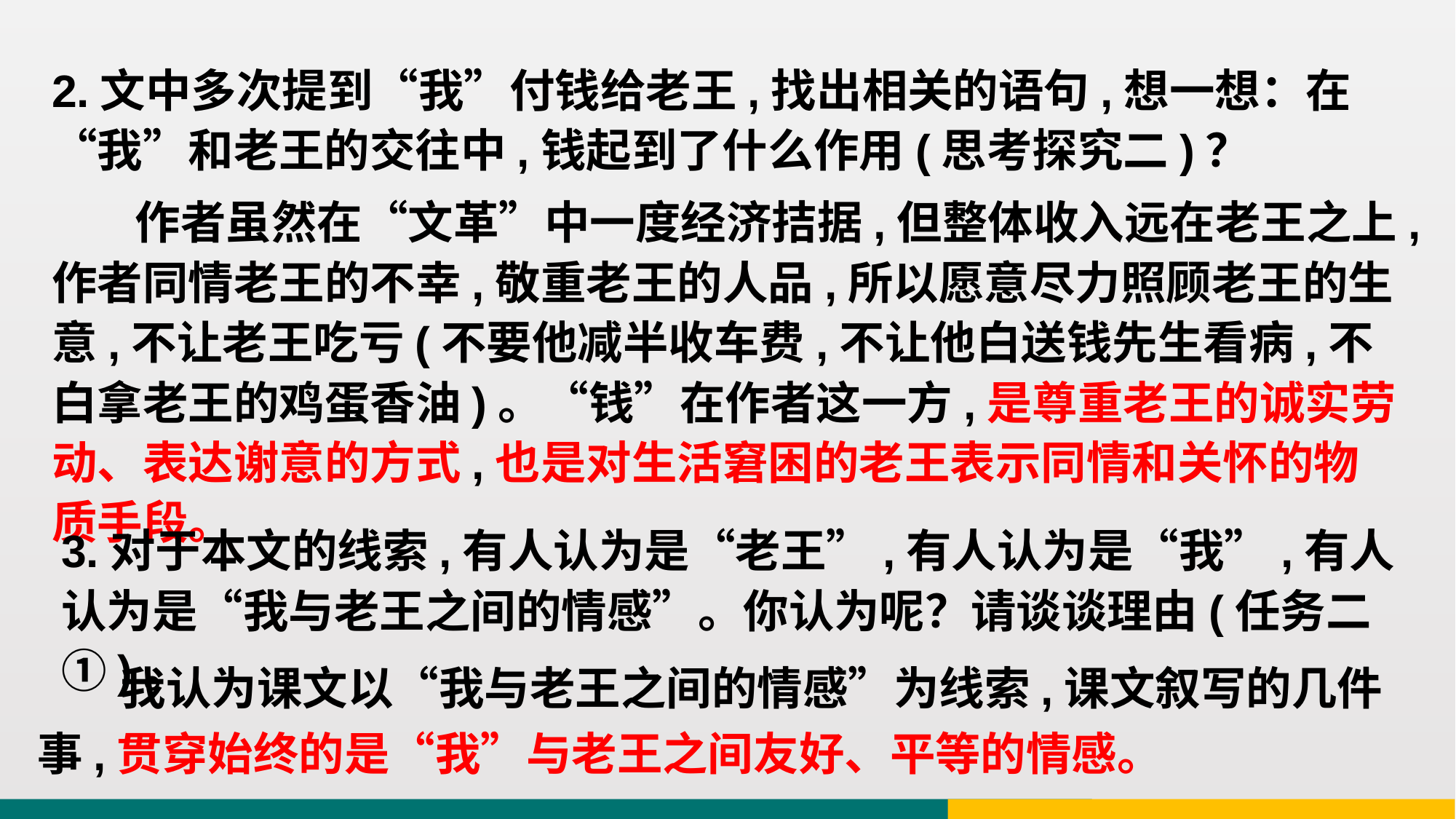

2.文中多次提到“我”付钱给老王,找出相关的语句,想一想：在“我”和老王的交往中,钱起到了什么作用(思考探究二)？
       作者虽然在“文革”中一度经济拮据,但整体收入远在老王之上,作者同情老王的不幸,敬重老王的人品,所以愿意尽力照顾老王的生意,不让老王吃亏(不要他减半收车费,不让他白送钱先生看病,不白拿老王的鸡蛋香油)。“钱”在作者这一方,是尊重老王的诚实劳动、表达谢意的方式,也是对生活窘困的老王表示同情和关怀的物质手段。
3.对于本文的线索,有人认为是“老王”,有人认为是“我”,有人认为是“我与老王之间的情感”。你认为呢？请谈谈理由(任务二①)。
       我认为课文以“我与老王之间的情感”为线索,课文叙写的几件事,贯穿始终的是“我”与老王之间友好、平等的情感。